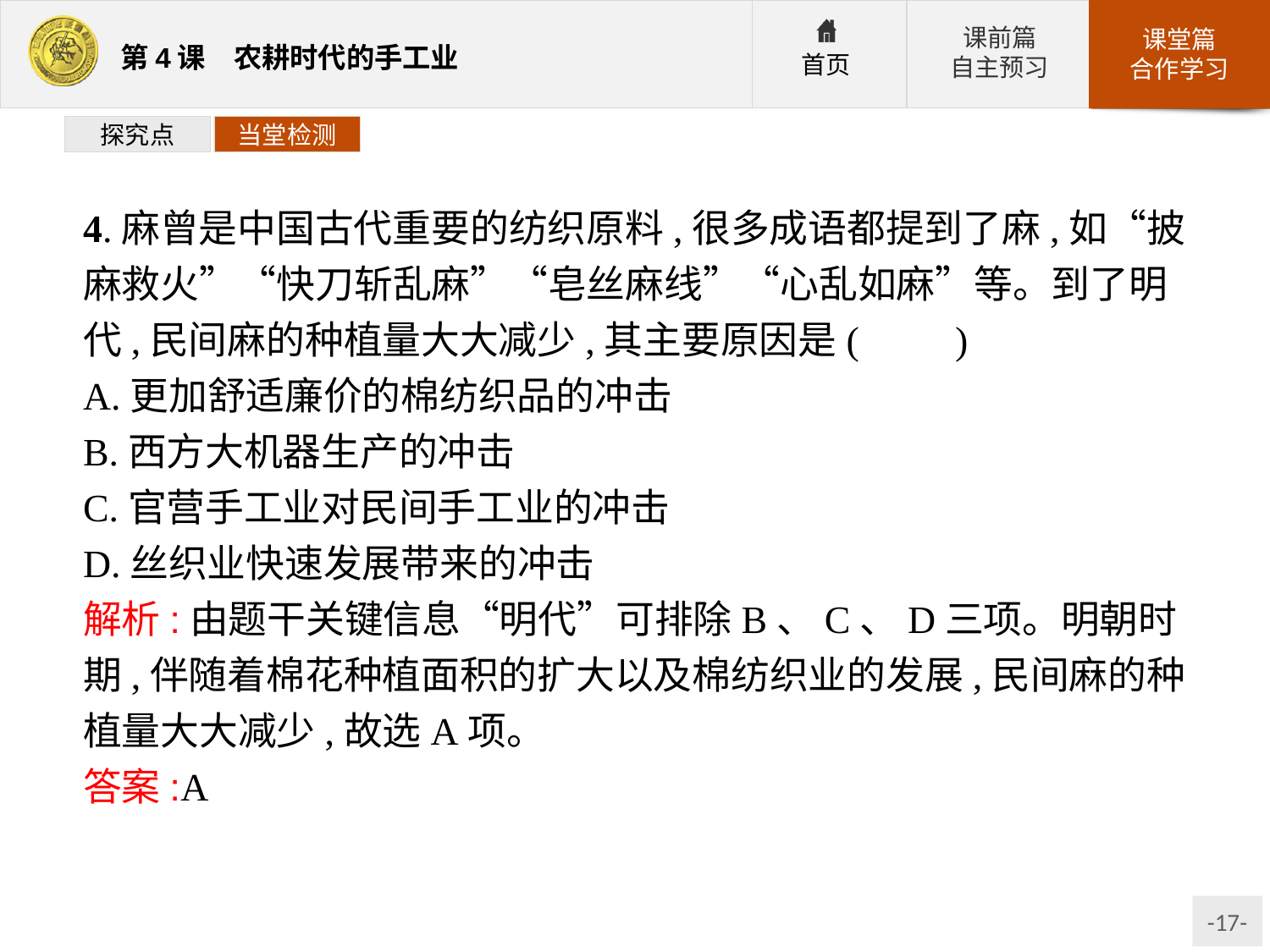

探究点
当堂检测
4.麻曾是中国古代重要的纺织原料,很多成语都提到了麻,如“披麻救火”“快刀斩乱麻”“皂丝麻线”“心乱如麻”等。到了明代,民间麻的种植量大大减少,其主要原因是(　　)
A.更加舒适廉价的棉纺织品的冲击
B.西方大机器生产的冲击
C.官营手工业对民间手工业的冲击
D.丝织业快速发展带来的冲击
解析:由题干关键信息“明代”可排除B、C、D三项。明朝时期,伴随着棉花种植面积的扩大以及棉纺织业的发展,民间麻的种植量大大减少,故选A项。
答案:A